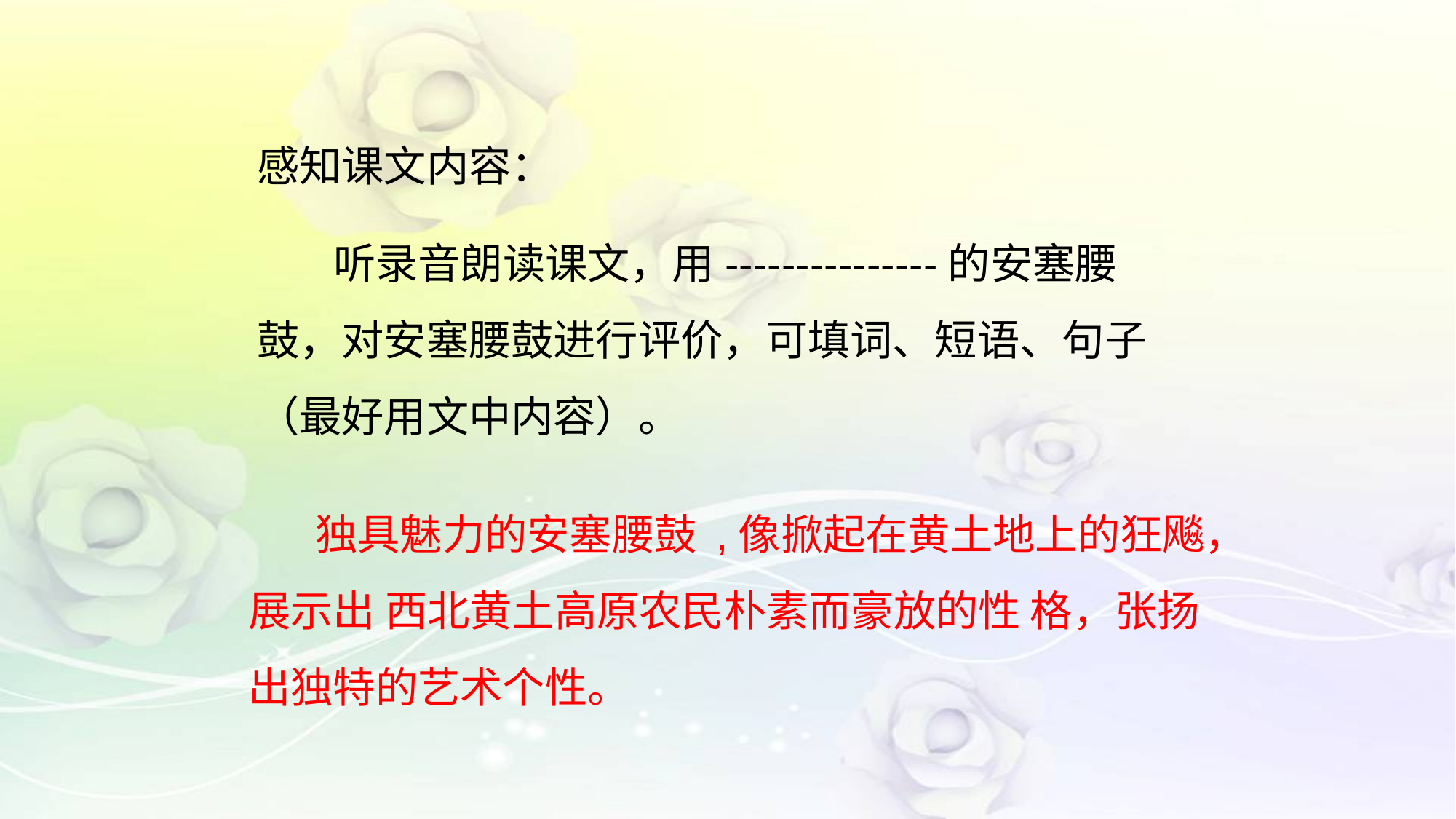

感知课文内容：
       听录音朗读课文，用---------------的安塞腰鼓，对安塞腰鼓进行评价，可填词、短语、句子（最好用文中内容）。
      独具魅力的安塞腰鼓 ,像掀起在黄土地上的狂飚，展示出 西北黄土高原农民朴素而豪放的性 格，张扬出独特的艺术个性。